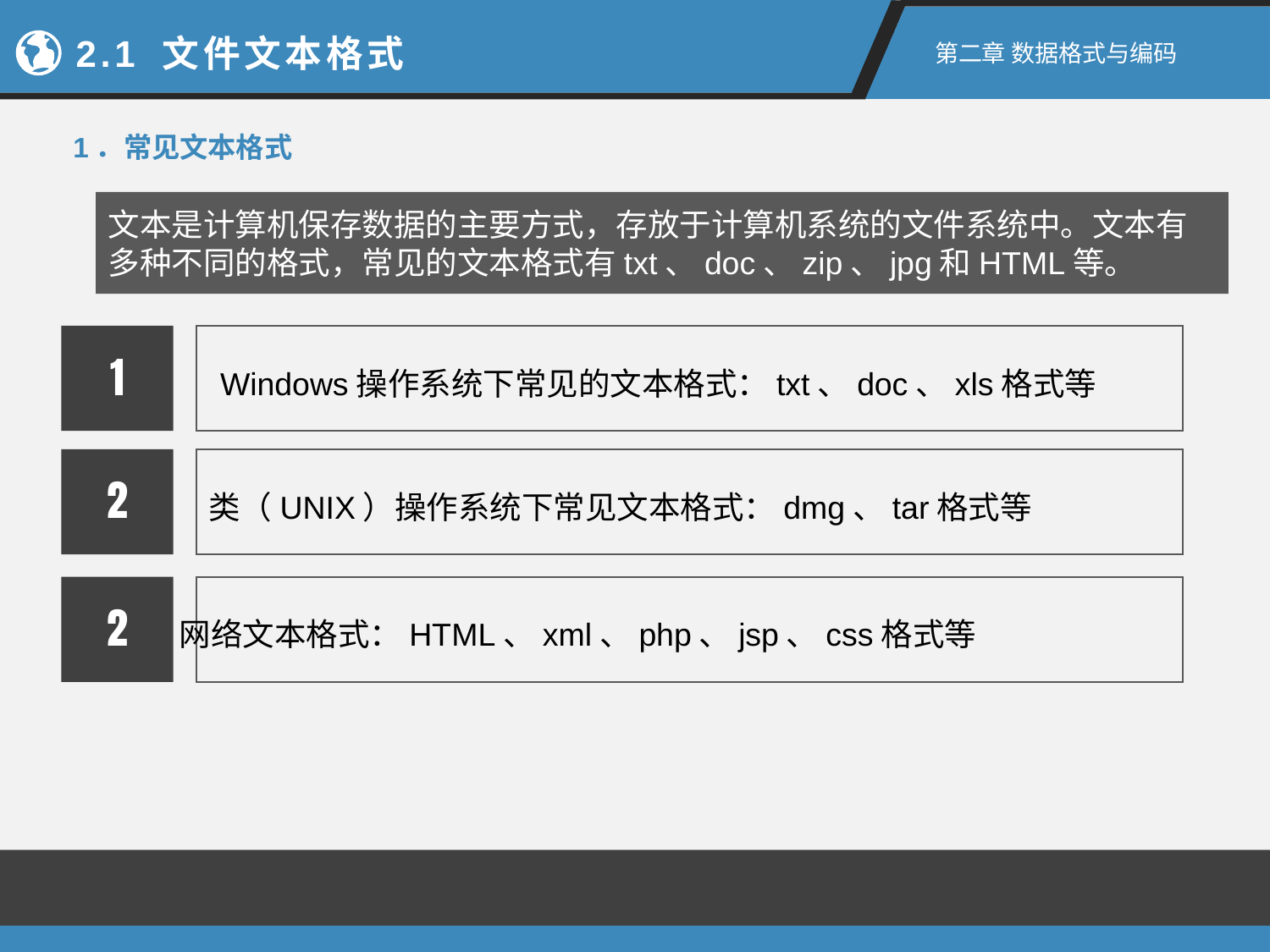

2.1 文件文本格式

第二章 数据格式与编码
1．常见文本格式
文本是计算机保存数据的主要方式，存放于计算机系统的文件系统中。文本有多种不同的格式，常见的文本格式有txt、doc、zip、jpg和HTML等。
1

Windows操作系统下常见的文本格式：txt、doc、xls格式等

2
类（UNIX）操作系统下常见文本格式：dmg、tar格式等

2
网络文本格式：HTML、xml、php、jsp、css格式等